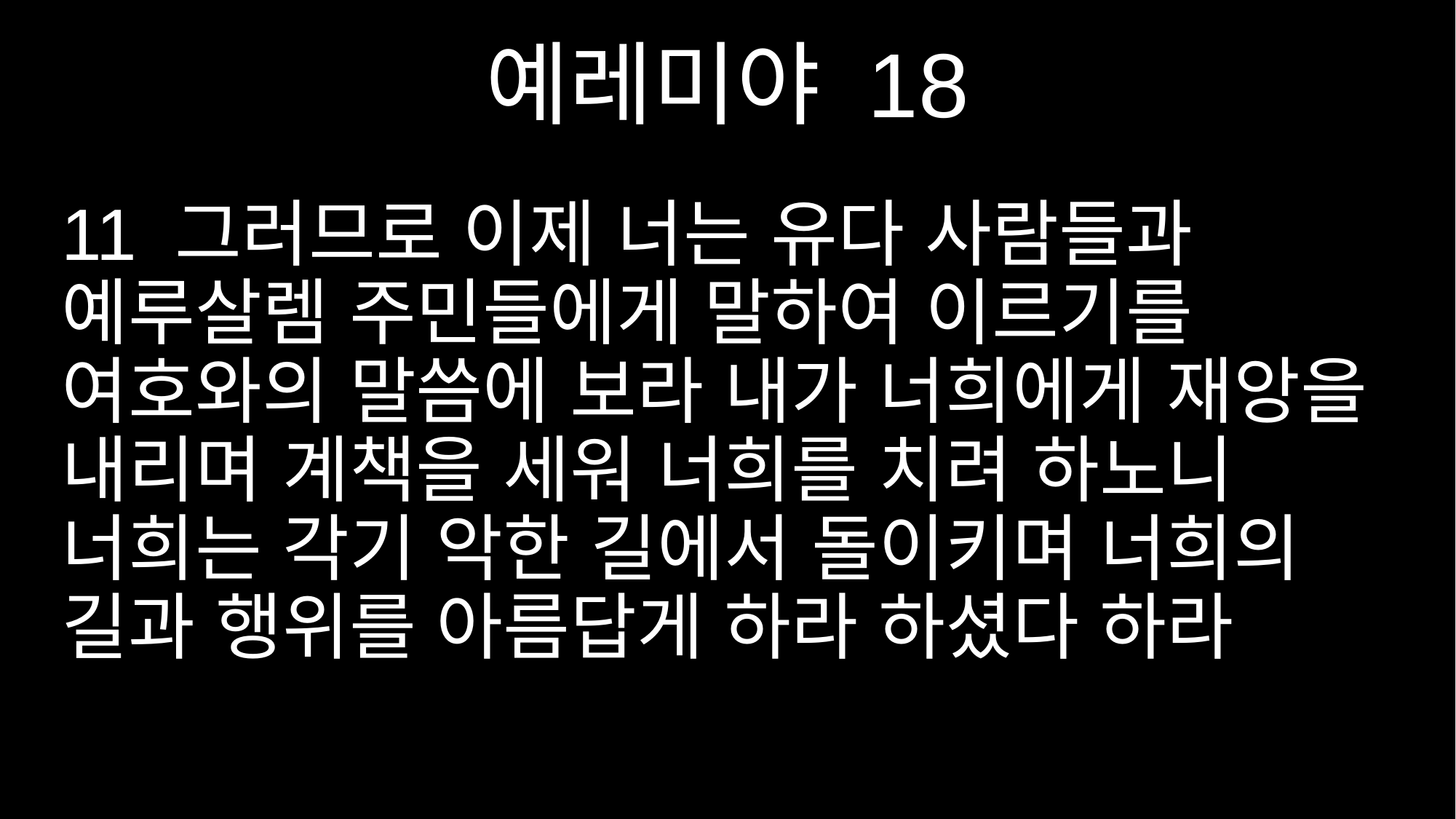

예레미야 18
11 그러므로 이제 너는 유다 사람들과 예루살렘 주민들에게 말하여 이르기를 여호와의 말씀에 보라 내가 너희에게 재앙을 내리며 계책을 세워 너희를 치려 하노니 너희는 각기 악한 길에서 돌이키며 너희의 길과 행위를 아름답게 하라 하셨다 하라